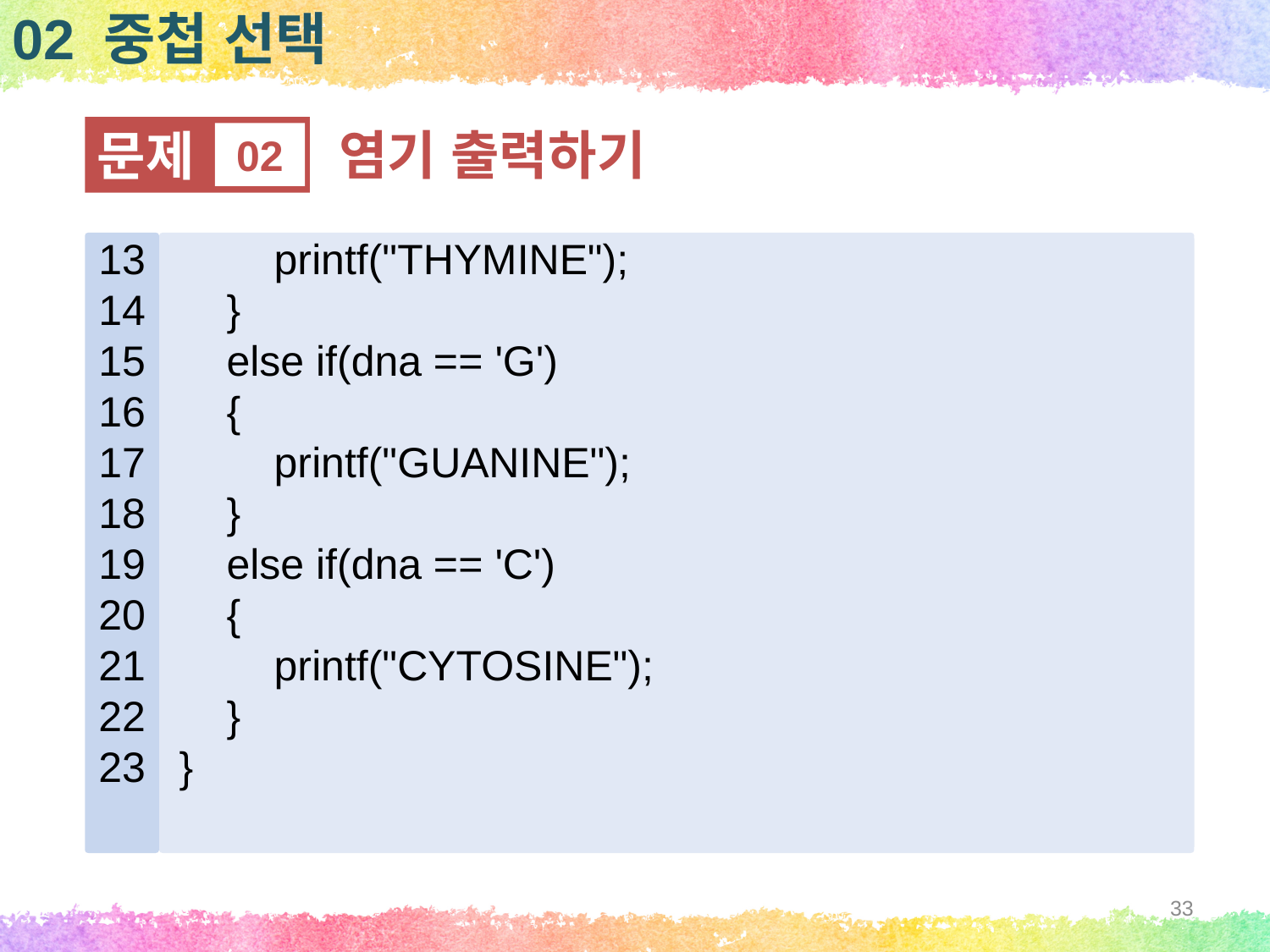

02 중첩 선택
문제
02
염기 출력하기
13
14
15
16
17
18
19
20
21
22
23
        printf("THYMINE");
    }
    else if(dna == 'G')
    {
        printf("GUANINE");
    }
    else if(dna == 'C')
    {
        printf("CYTOSINE");
    }
}
33